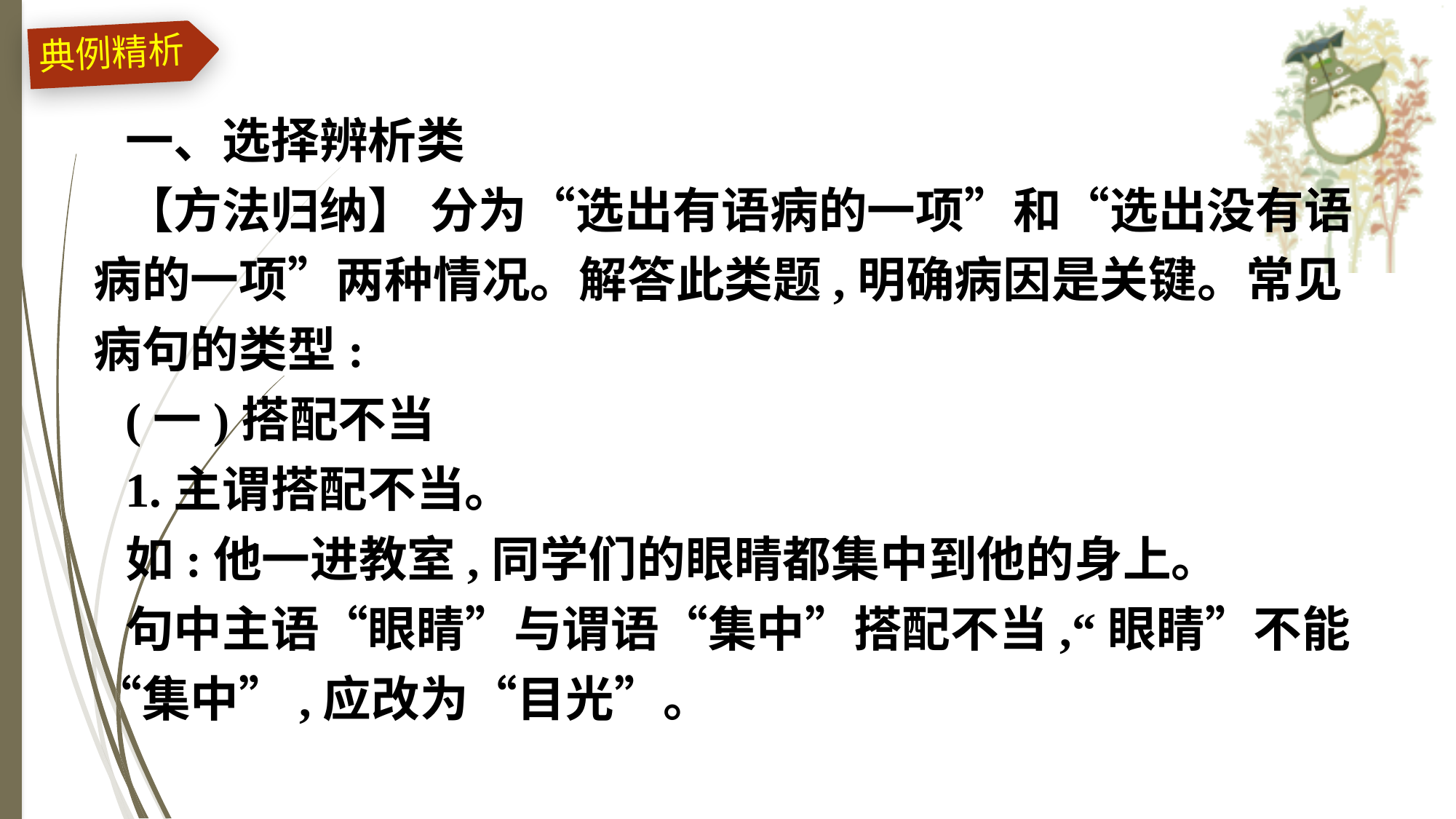

典例精析
一、选择辨析类
【方法归纳】 分为“选出有语病的一项”和“选出没有语病的一项”两种情况。解答此类题,明确病因是关键。常见病句的类型:
(一)搭配不当
1.主谓搭配不当。
如:他一进教室,同学们的眼睛都集中到他的身上。
句中主语“眼睛”与谓语“集中”搭配不当,“眼睛”不能“集中”,应改为“目光”。